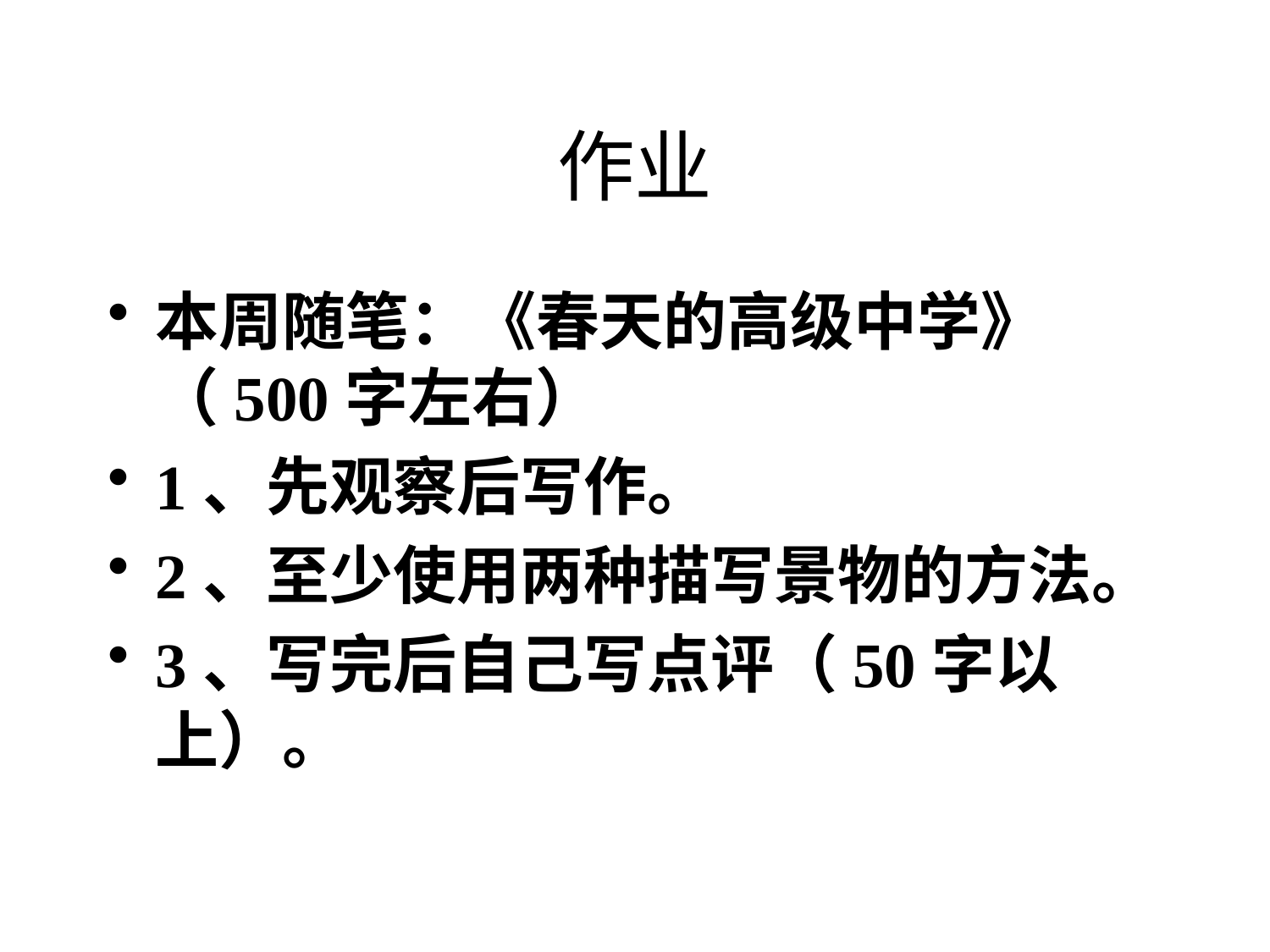

# 作业
本周随笔：《春天的高级中学》（500字左右）
1、先观察后写作。
2、至少使用两种描写景物的方法。
3、写完后自己写点评（50字以上）。